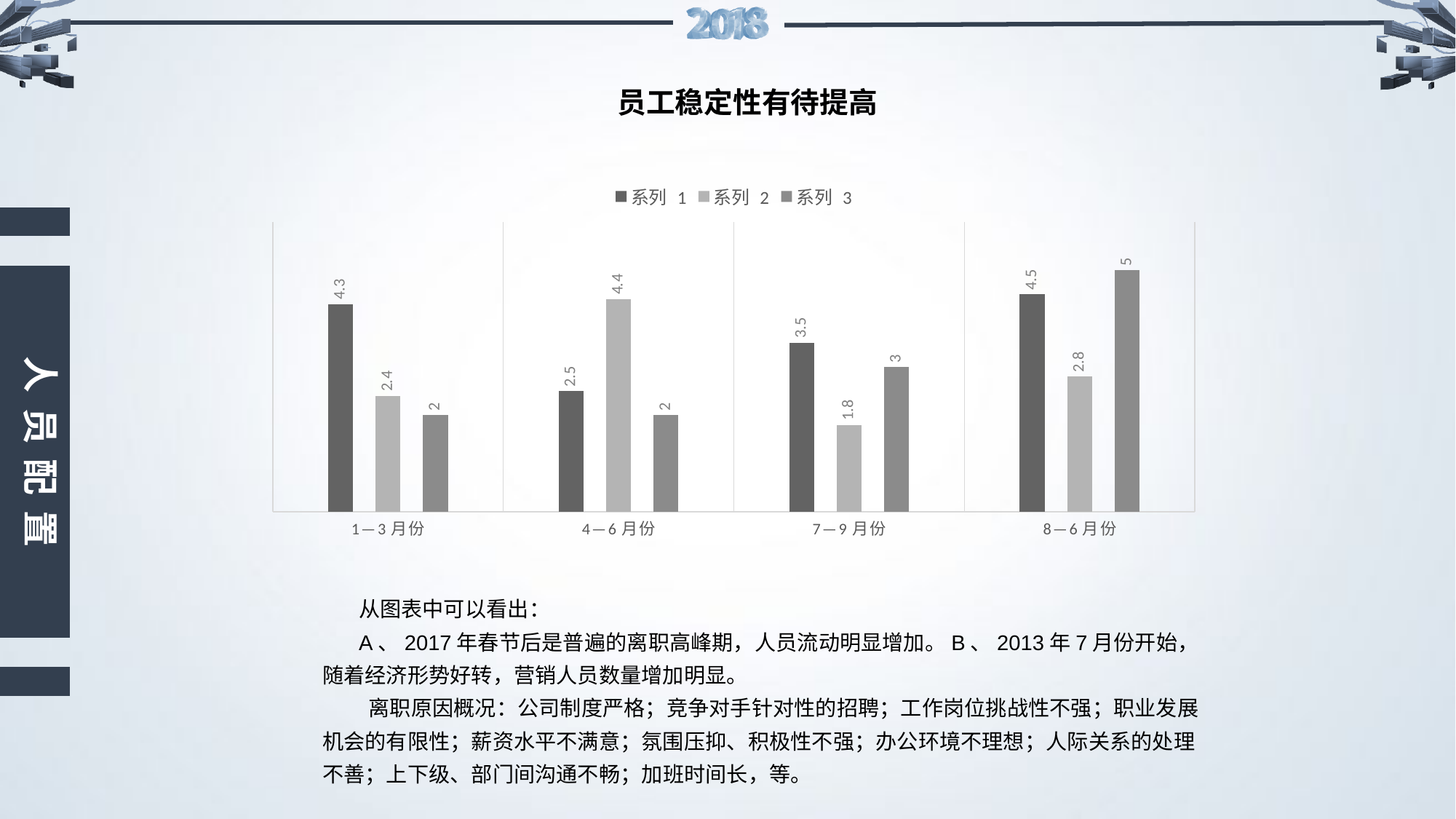

# 员工稳定性有待提高

### Chart

| Category | 系列 1 | 系列 2 | 系列 3 |
|---|---|---|---|
| 1—3月份 | 4.3 | 2.4 | 2.0 |
| 4—6月份 | 2.5 | 4.4 | 2.0 |
| 7—9月份 | 3.5 | 1.8 | 3.0 |
| 8—6月份 | 4.5 | 2.8 | 5.0 |

人员配置

从图表中可以看出：
A、2017年春节后是普遍的离职高峰期，人员流动明显增加。B、2013年7月份开始，随着经济形势好转，营销人员数量增加明显。
 离职原因概况：公司制度严格；竞争对手针对性的招聘；工作岗位挑战性不强；职业发展机会的有限性；薪资水平不满意；氛围压抑、积极性不强；办公环境不理想；人际关系的处理不善；上下级、部门间沟通不畅；加班时间长，等。